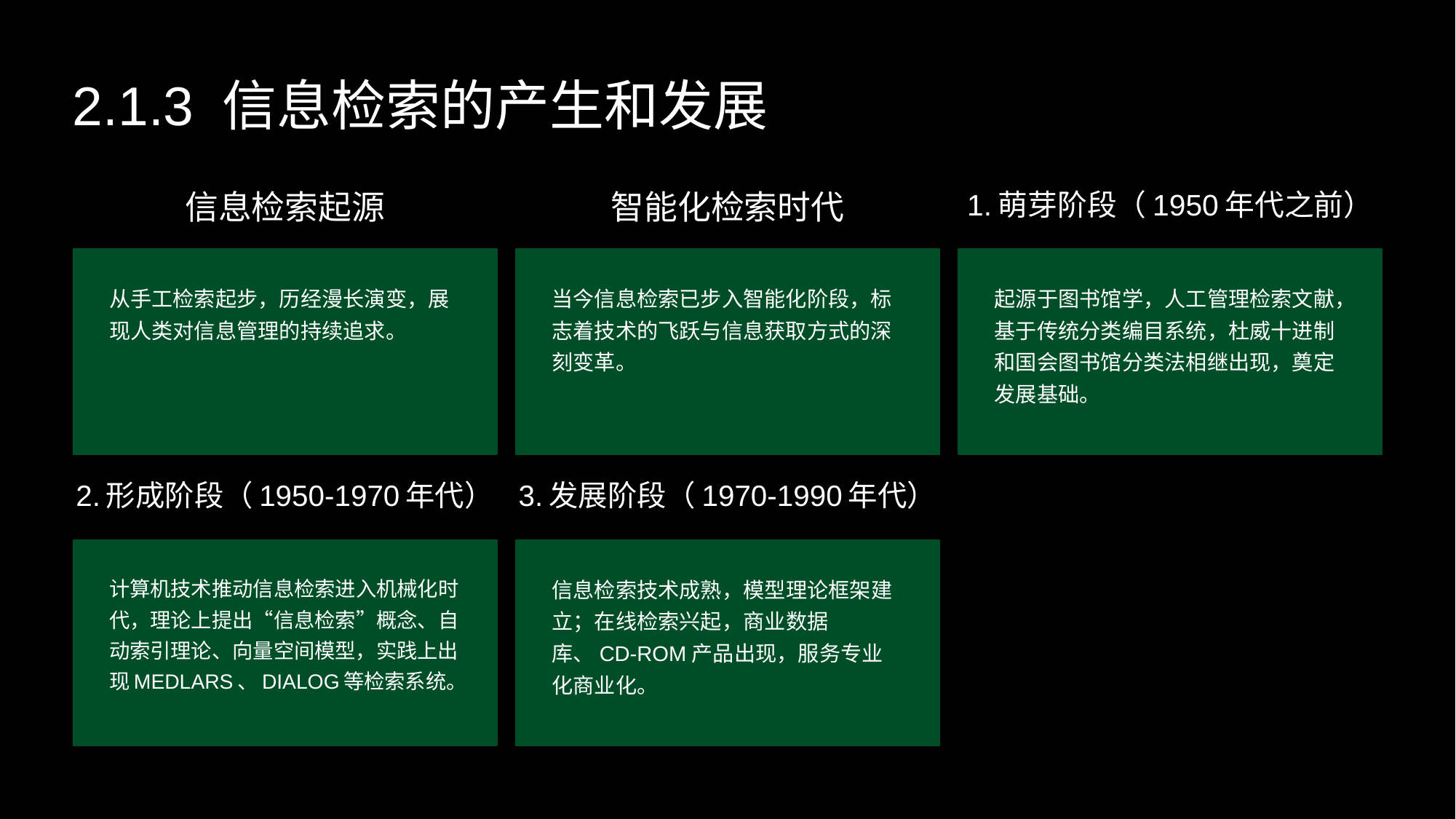

2.1.3 信息检索的产生和发展
信息检索起源
智能化检索时代
1.萌芽阶段（1950年代之前）

从手工检索起步，历经漫长演变，展现人类对信息管理的持续追求。
当今信息检索已步入智能化阶段，标志着技术的飞跃与信息获取方式的深刻变革。
起源于图书馆学，人工管理检索文献，基于传统分类编目系统，杜威十进制和国会图书馆分类法相继出现，奠定发展基础。
2.形成阶段（1950-1970年代）
3.发展阶段（1970-1990年代）

计算机技术推动信息检索进入机械化时代，理论上提出“信息检索”概念、自动索引理论、向量空间模型，实践上出现MEDLARS、DIALOG等检索系统。
信息检索技术成熟，模型理论框架建立；在线检索兴起，商业数据库、CD-ROM产品出现，服务专业化商业化。